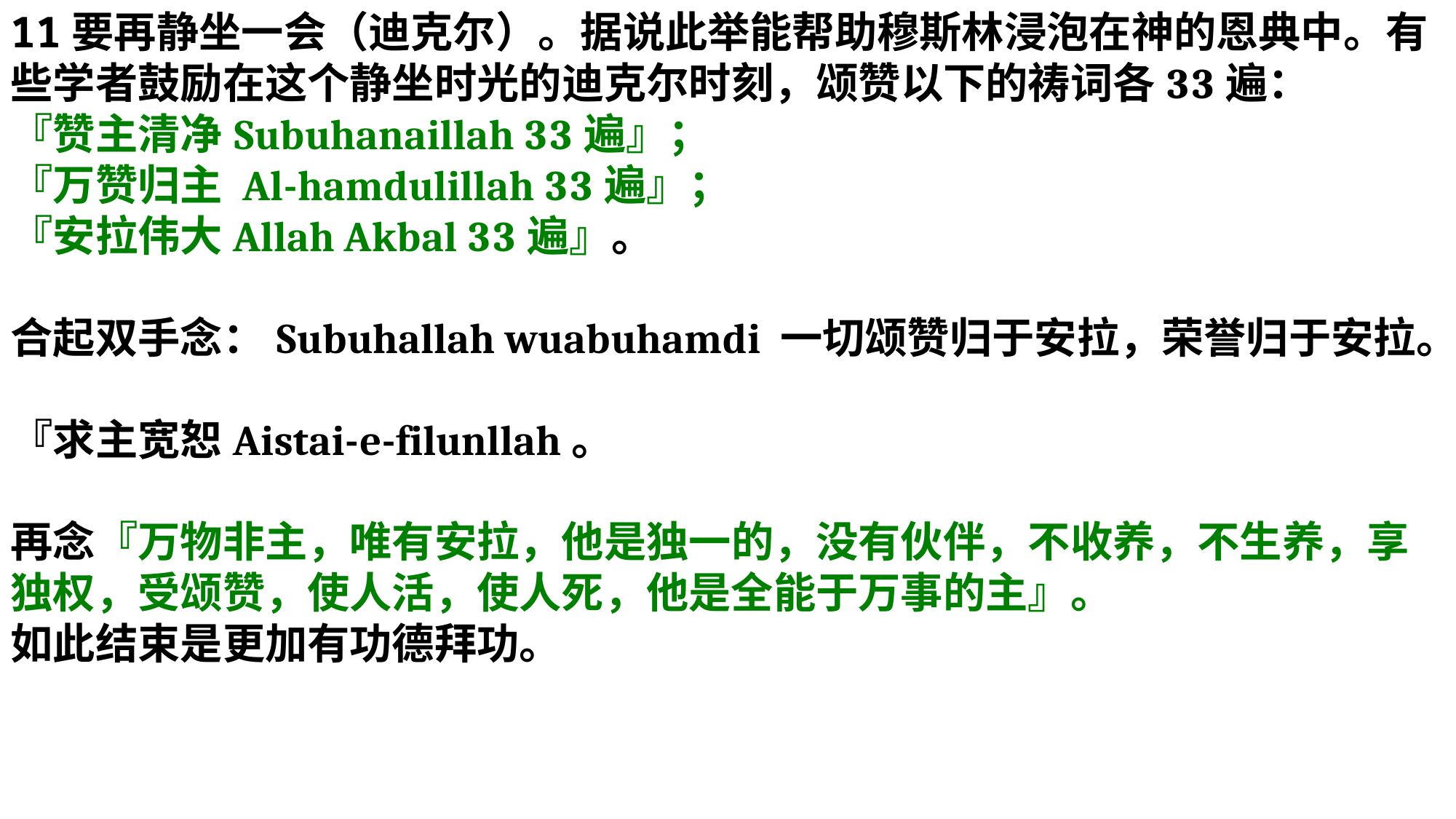

11要再静坐一会（迪克尔）。据说此举能帮助穆斯林浸泡在神的恩典中。有些学者鼓励在这个静坐时光的迪克尔时刻，颂赞以下的祷词各33遍：
『赞主清净Subuhanaillah 33遍』；
『万赞归主 Al-hamdulillah 33遍』；
『安拉伟大Allah Akbal 33遍』。

合起双手念：Subuhallah wuabuhamdi 一切颂赞归于安拉，荣誉归于安拉。
『求主宽恕Aistai-e-filunllah。

再念『万物非主，唯有安拉，他是独一的，没有伙伴，不收养，不生养，享独权，受颂赞，使人活，使人死，他是全能于万事的主』。
如此结束是更加有功德拜功。